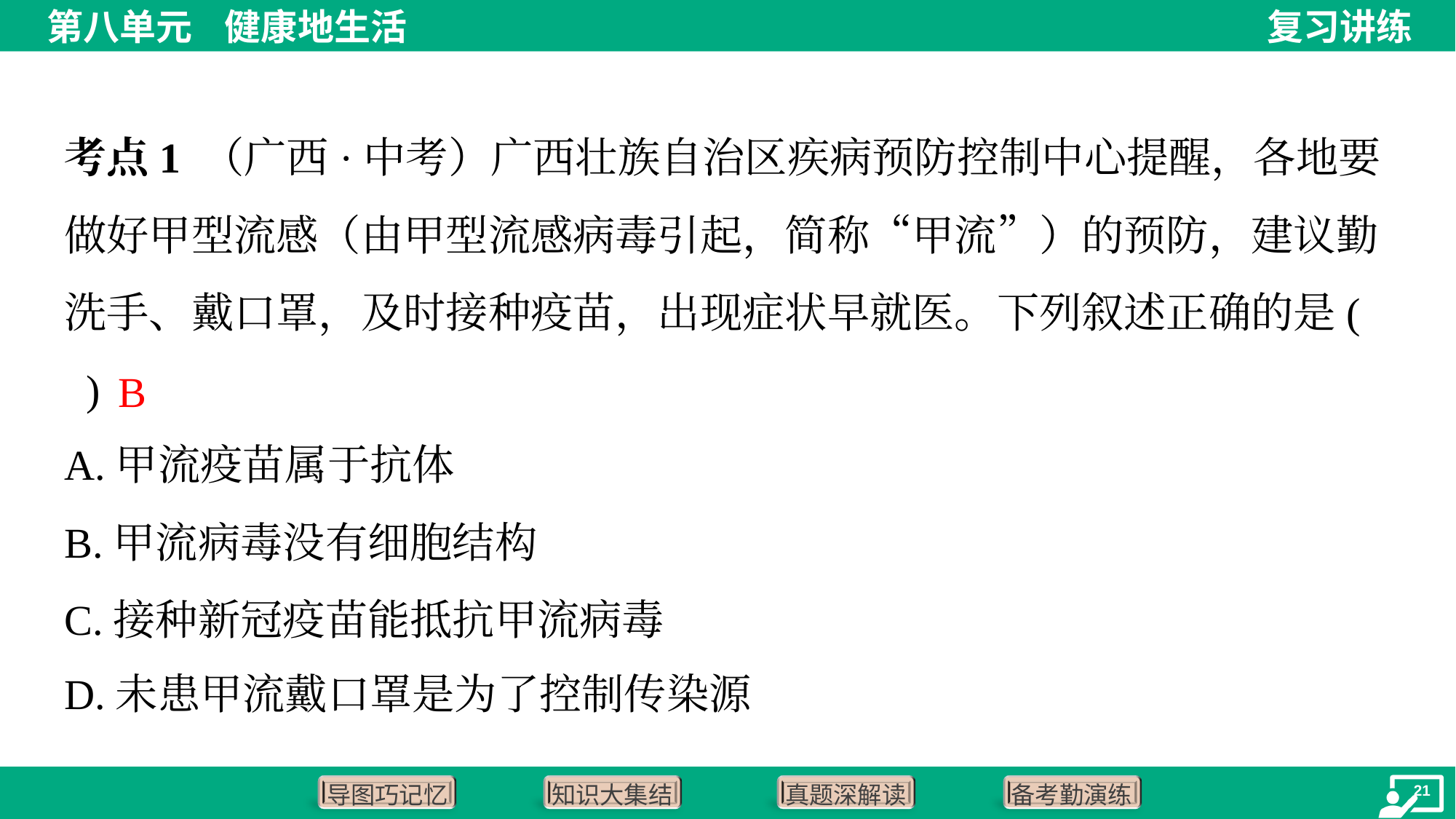

考点1 （广西·中考）广西壮族自治区疾病预防控制中心提醒，各地要做好甲型流感（由甲型流感病毒引起，简称“甲流”）的预防，建议勤洗手、戴口罩，及时接种疫苗，出现症状早就医。下列叙述正确的是(     )
B
A.甲流疫苗属于抗体
B.甲流病毒没有细胞结构
C.接种新冠疫苗能抵抗甲流病毒
D.未患甲流戴口罩是为了控制传染源